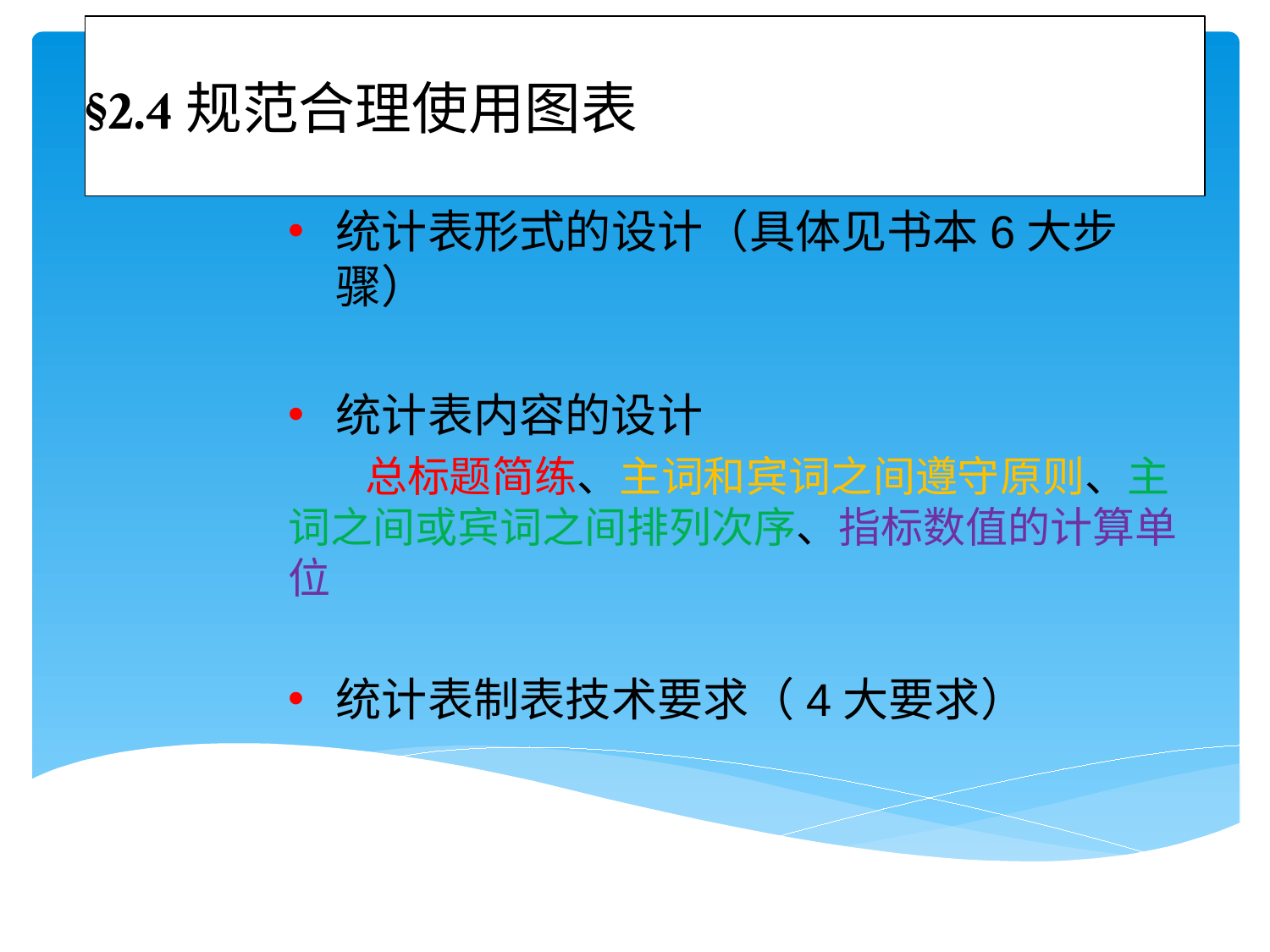

# §2.4规范合理使用图表图表
统计表形式的设计（具体见书本6大步骤）

统计表内容的设计
       总标题简练、主词和宾词之间遵守原则、主词之间或宾词之间排列次序、指标数值的计算单位

统计表制表技术要求（4大要求）